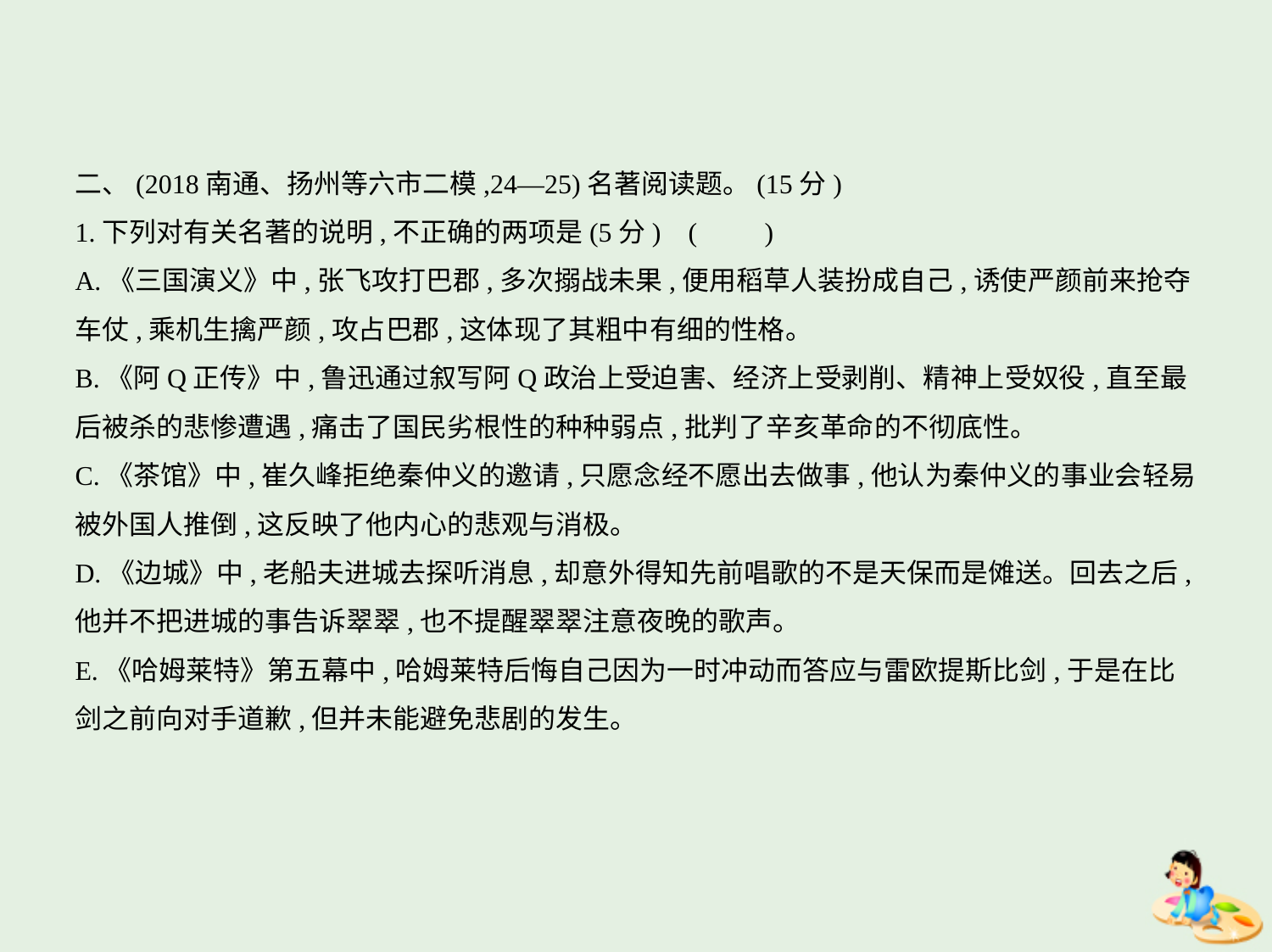

二、(2018南通、扬州等六市二模,24—25)名著阅读题。(15分)
1.下列对有关名著的说明,不正确的两项是(5分) (　　)
A.《三国演义》中,张飞攻打巴郡,多次搦战未果,便用稻草人装扮成自己,诱使严颜前来抢夺
车仗,乘机生擒严颜,攻占巴郡,这体现了其粗中有细的性格。
B.《阿Q正传》中,鲁迅通过叙写阿Q政治上受迫害、经济上受剥削、精神上受奴役,直至最
后被杀的悲惨遭遇,痛击了国民劣根性的种种弱点,批判了辛亥革命的不彻底性。
C.《茶馆》中,崔久峰拒绝秦仲义的邀请,只愿念经不愿出去做事,他认为秦仲义的事业会轻易
被外国人推倒,这反映了他内心的悲观与消极。
D.《边城》中,老船夫进城去探听消息,却意外得知先前唱歌的不是天保而是傩送。回去之后,
他并不把进城的事告诉翠翠,也不提醒翠翠注意夜晚的歌声。
E.《哈姆莱特》第五幕中,哈姆莱特后悔自己因为一时冲动而答应与雷欧提斯比剑,于是在比
剑之前向对手道歉,但并未能避免悲剧的发生。